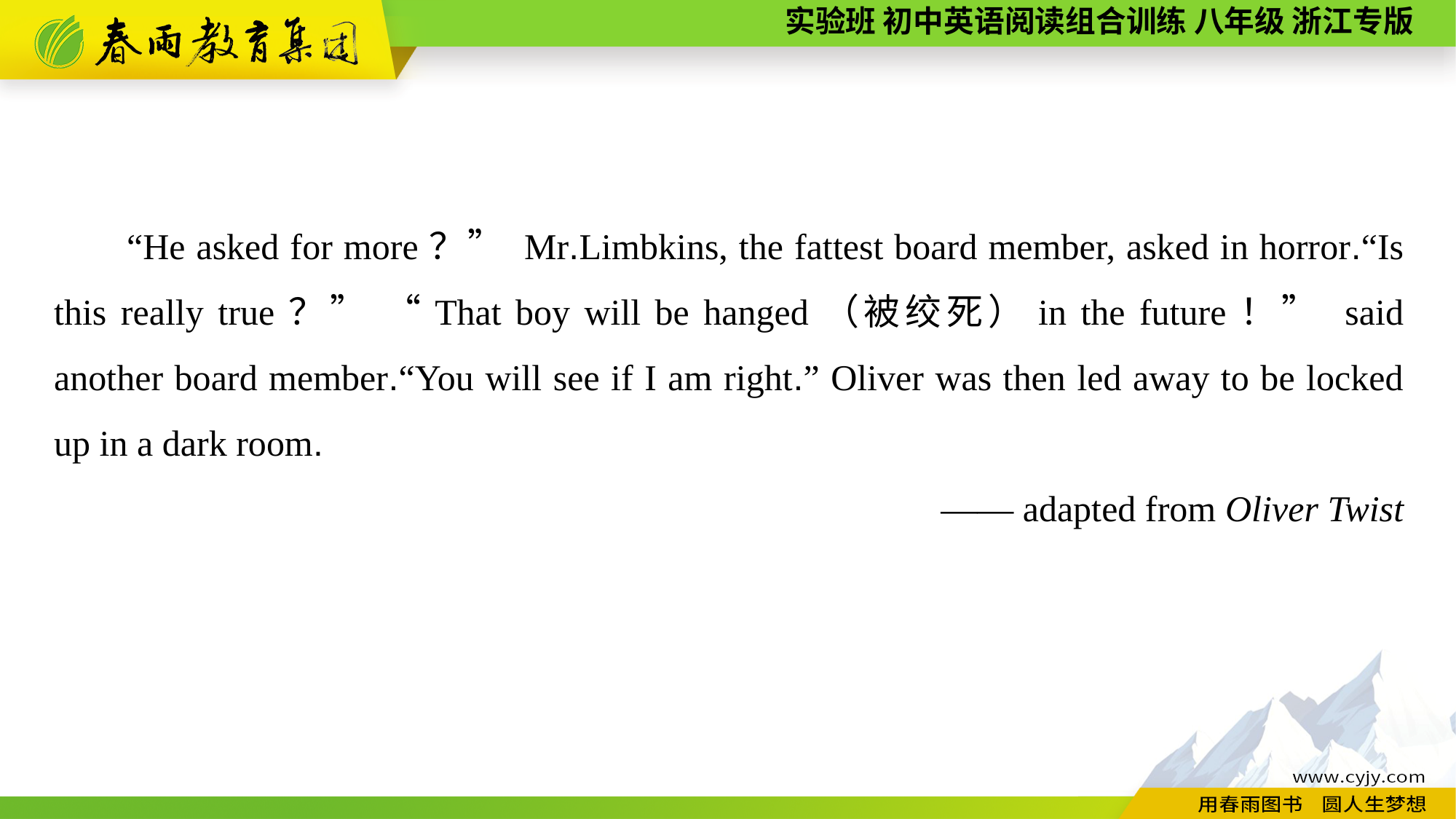

“He asked for more？” Mr.Limbkins, the fattest board member, asked in horror.“Is this really true？” “That boy will be hanged（被绞死）in the future！” said another board member.“You will see if I am right.” Oliver was then led away to be locked up in a dark room.
—— adapted from Oliver Twist